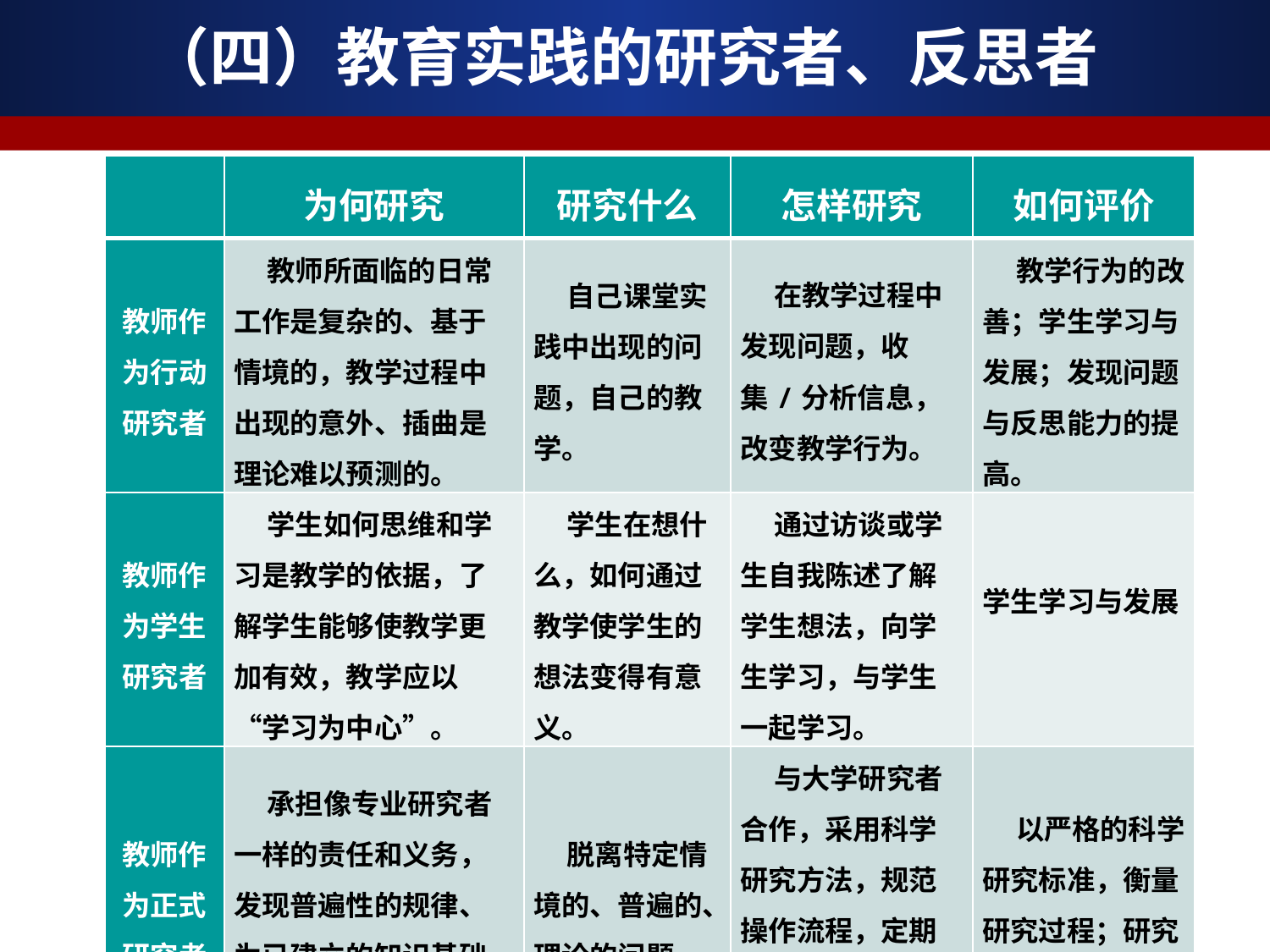

# （四）教育实践的研究者、反思者
|  | 为何研究 | 研究什么 | 怎样研究 | 如何评价 |
| --- | --- | --- | --- | --- |
| 教师作为行动研究者 | 教师所面临的日常工作是复杂的、基于情境的，教学过程中出现的意外、插曲是理论难以预测的。 | 自己课堂实践中出现的问题，自己的教学。 | 在教学过程中发现问题，收集/分析信息，改变教学行为。 | 教学行为的改善；学生学习与发展；发现问题与反思能力的提高。 |
| 教师作为学生研究者 | 学生如何思维和学习是教学的依据，了解学生能够使教学更加有效，教学应以“学习为中心”。 | 学生在想什么，如何通过教学使学生的想法变得有意义。 | 通过访谈或学生自我陈述了解学生想法，向学生学习，与学生一起学习。 | 学生学习与发展 |
| 教师作为正式研究者 | 承担像专业研究者一样的责任和义务，发现普遍性的规律、为已建立的知识基础做出贡献。 | 脱离特定情境的、普遍的、理论的问题。 | 与大学研究者合作，采用科学研究方法，规范操作流程，定期参加学术会议并报告成果。 | 以严格的科学研究标准，衡量研究过程；研究成果的发表。 |